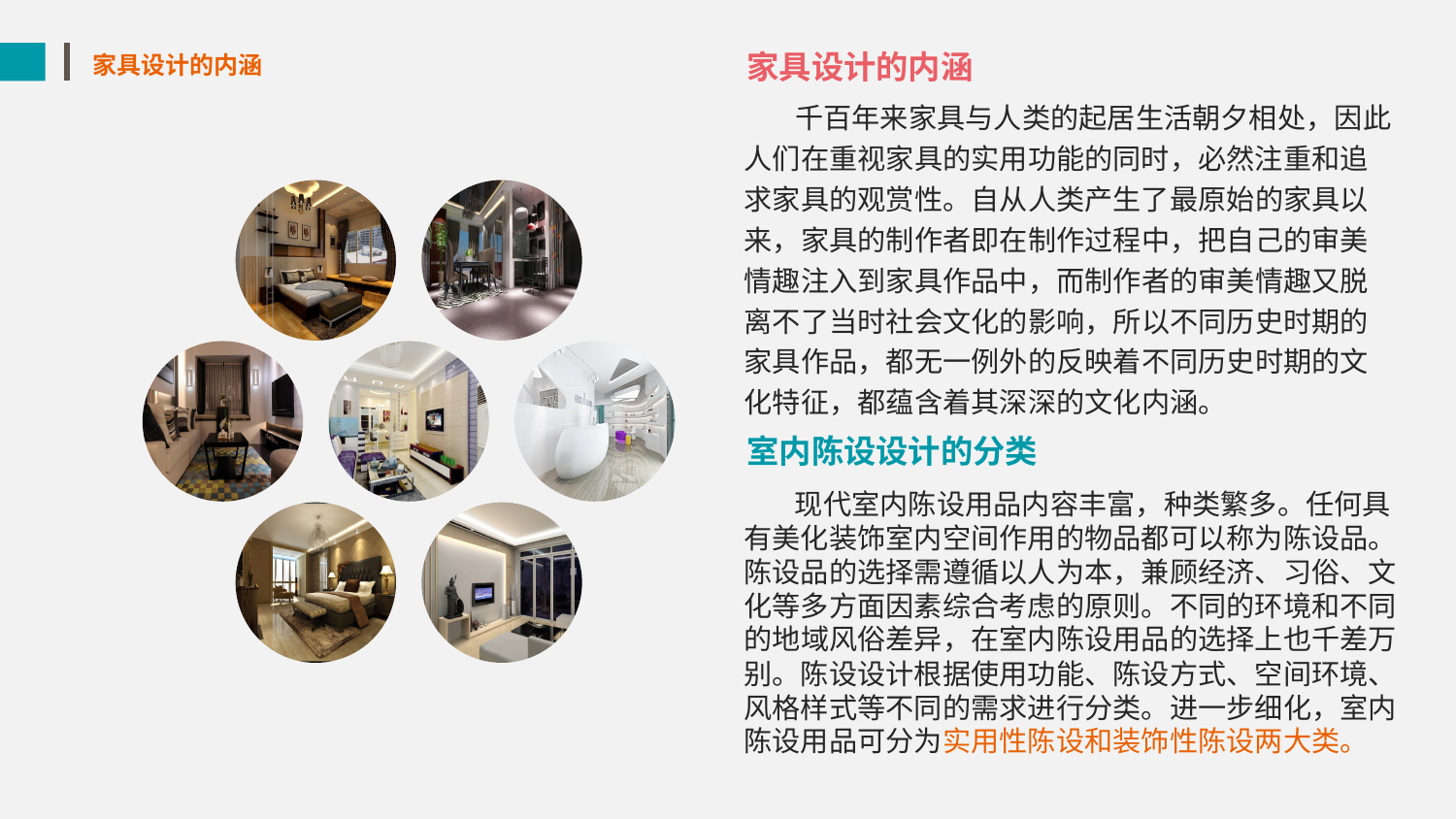

家具设计的内涵

家具设计的内涵
       千百年来家具与人类的起居生活朝夕相处，因此人们在重视家具的实用功能的同时，必然注重和追求家具的观赏性。自从人类产生了最原始的家具以来，家具的制作者即在制作过程中，把自己的审美情趣注入到家具作品中，而制作者的审美情趣又脱离不了当时社会文化的影响，所以不同历史时期的家具作品，都无一例外的反映着不同历史时期的文化特征，都蕴含着其深深的文化内涵。

室内陈设设计的分类
       现代室内陈设用品内容丰富，种类繁多。任何具有美化装饰室内空间作用的物品都可以称为陈设品。陈设品的选择需遵循以人为本，兼顾经济、习俗、文化等多方面因素综合考虑的原则。不同的环境和不同的地域风俗差异，在室内陈设用品的选择上也千差万别。陈设设计根据使用功能、陈设方式、空间环境、风格样式等不同的需求进行分类。进一步细化，室内陈设用品可分为实用性陈设和装饰性陈设两大类。